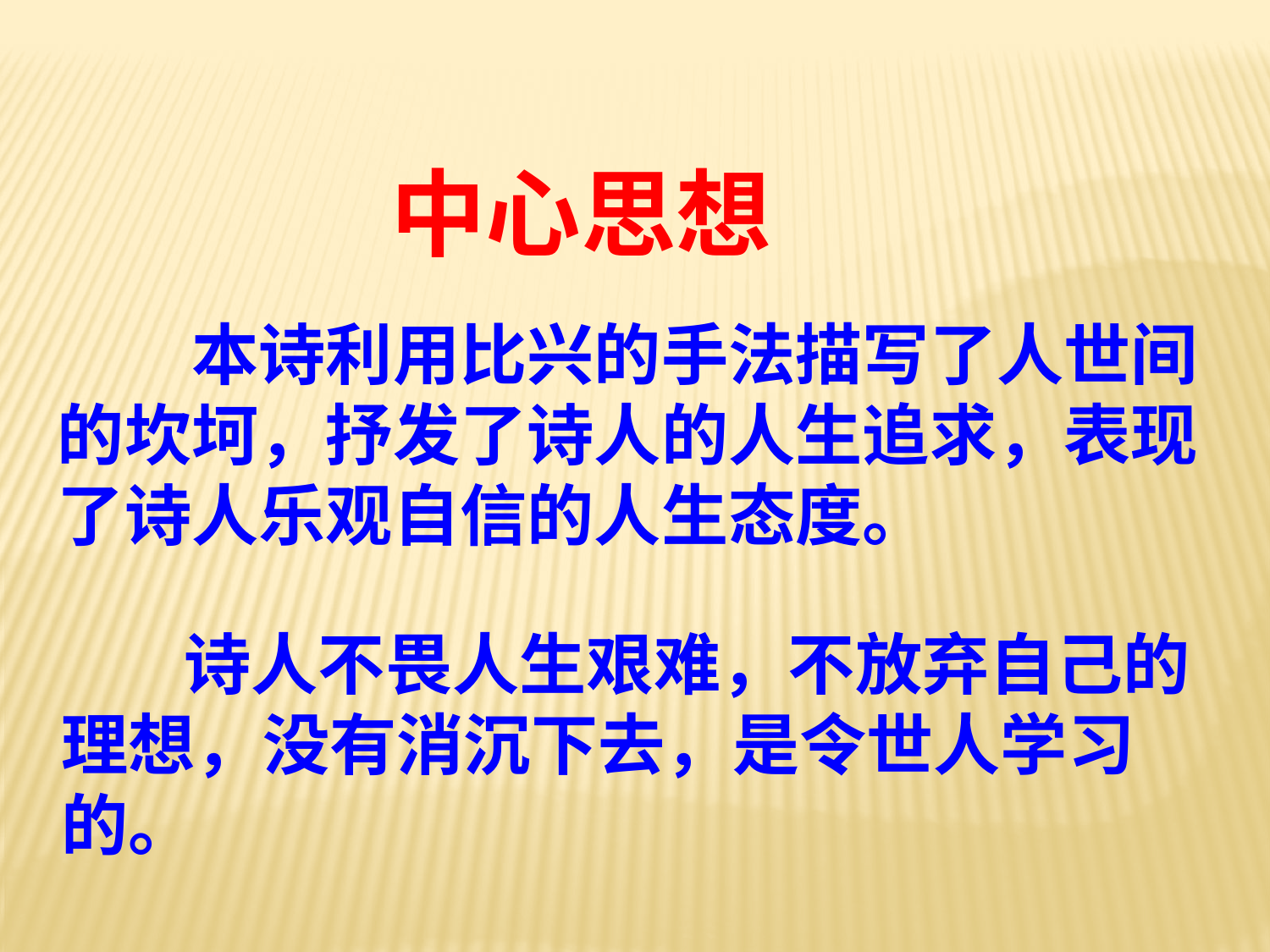

中心思想
　　本诗利用比兴的手法描写了人世间的坎坷，抒发了诗人的人生追求，表现了诗人乐观自信的人生态度。
       诗人不畏人生艰难，不放弃自己的理想，没有消沉下去，是令世人学习的。